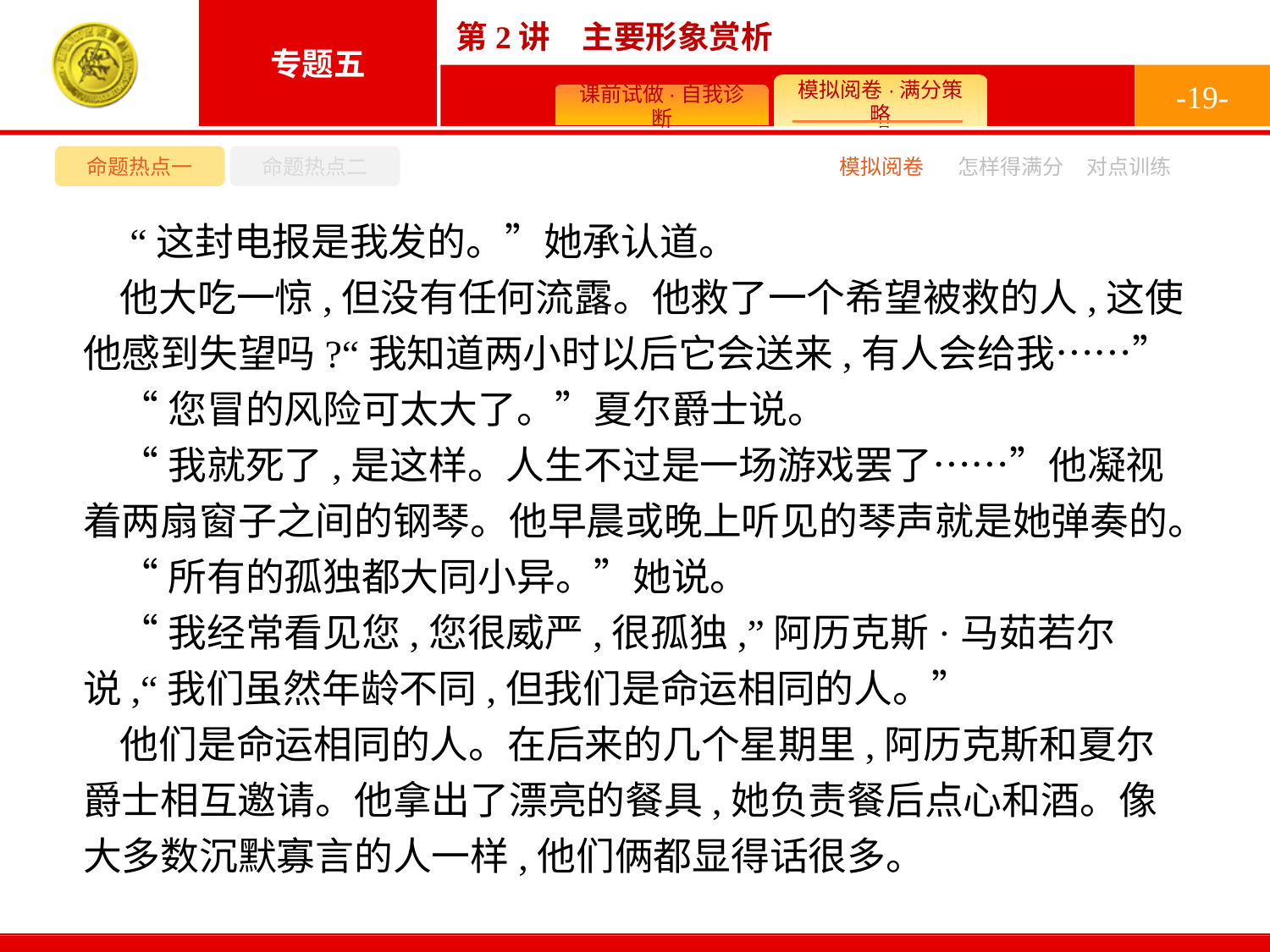

-19-
命题热点一
命题热点二
模拟阅卷
怎样得满分
对点训练
 “这封电报是我发的。”她承认道。
他大吃一惊,但没有任何流露。他救了一个希望被救的人,这使他感到失望吗?“我知道两小时以后它会送来,有人会给我……”
“您冒的风险可太大了。”夏尔爵士说。
“我就死了,是这样。人生不过是一场游戏罢了……”他凝视着两扇窗子之间的钢琴。他早晨或晚上听见的琴声就是她弹奏的。
“所有的孤独都大同小异。”她说。
“我经常看见您,您很威严,很孤独,”阿历克斯·马茹若尔说,“我们虽然年龄不同,但我们是命运相同的人。”
他们是命运相同的人。在后来的几个星期里,阿历克斯和夏尔爵士相互邀请。他拿出了漂亮的餐具,她负责餐后点心和酒。像大多数沉默寡言的人一样,他们俩都显得话很多。